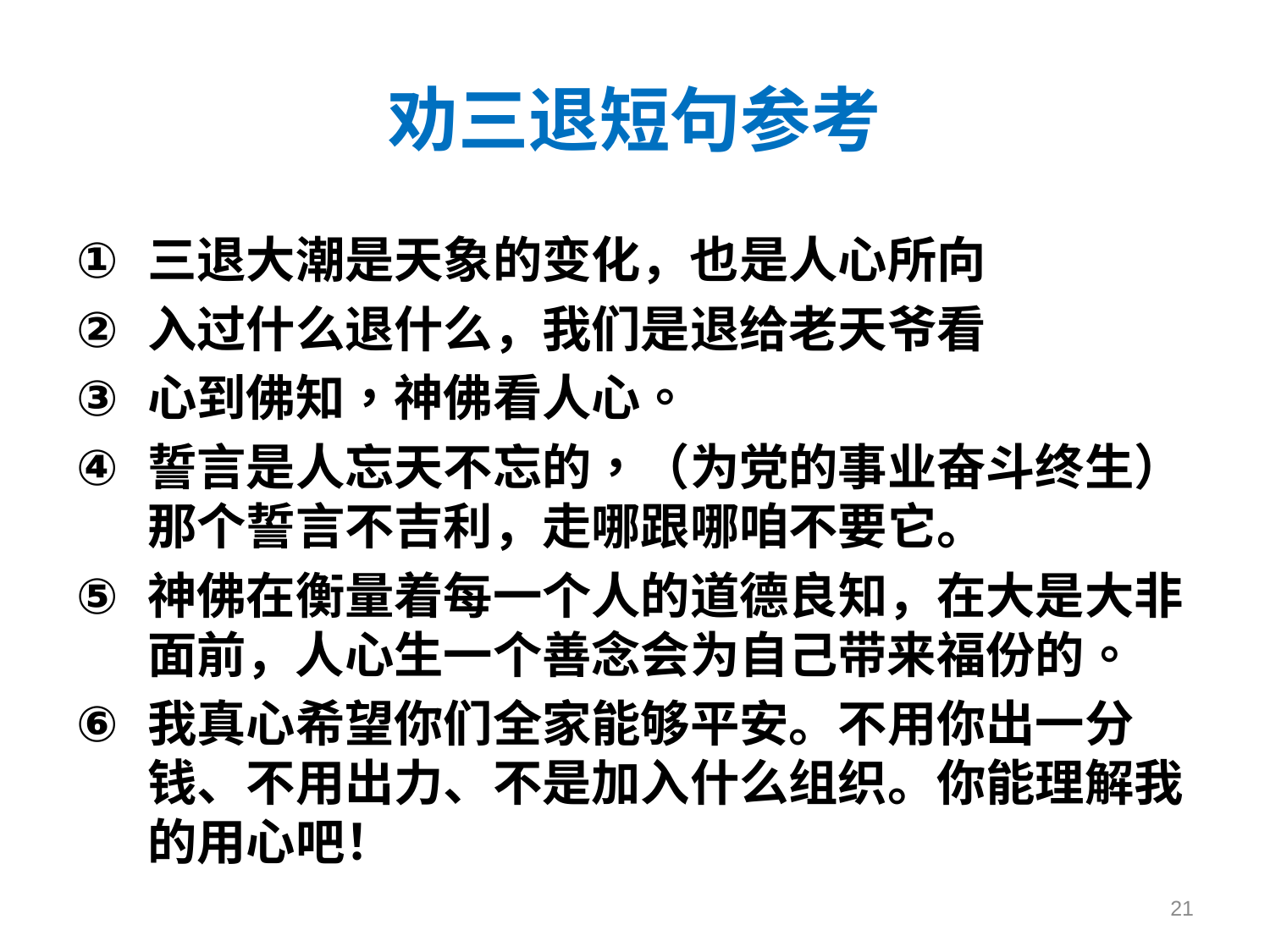

劝三退短句参考
三退大潮是天象的变化，也是人心所向
入过什么退什么，我们是退给老天爷看
心到佛知，神佛看人心。
誓言是人忘天不忘的，（为党的事业奋斗终生）那个誓言不吉利，走哪跟哪咱不要它。
神佛在衡量着每一个人的道德良知，在大是大非面前，人心生一个善念会为自己带来福份的。
我真心希望你们全家能够平安。不用你出一分钱、不用出力、不是加入什么组织。你能理解我的用心吧！

21